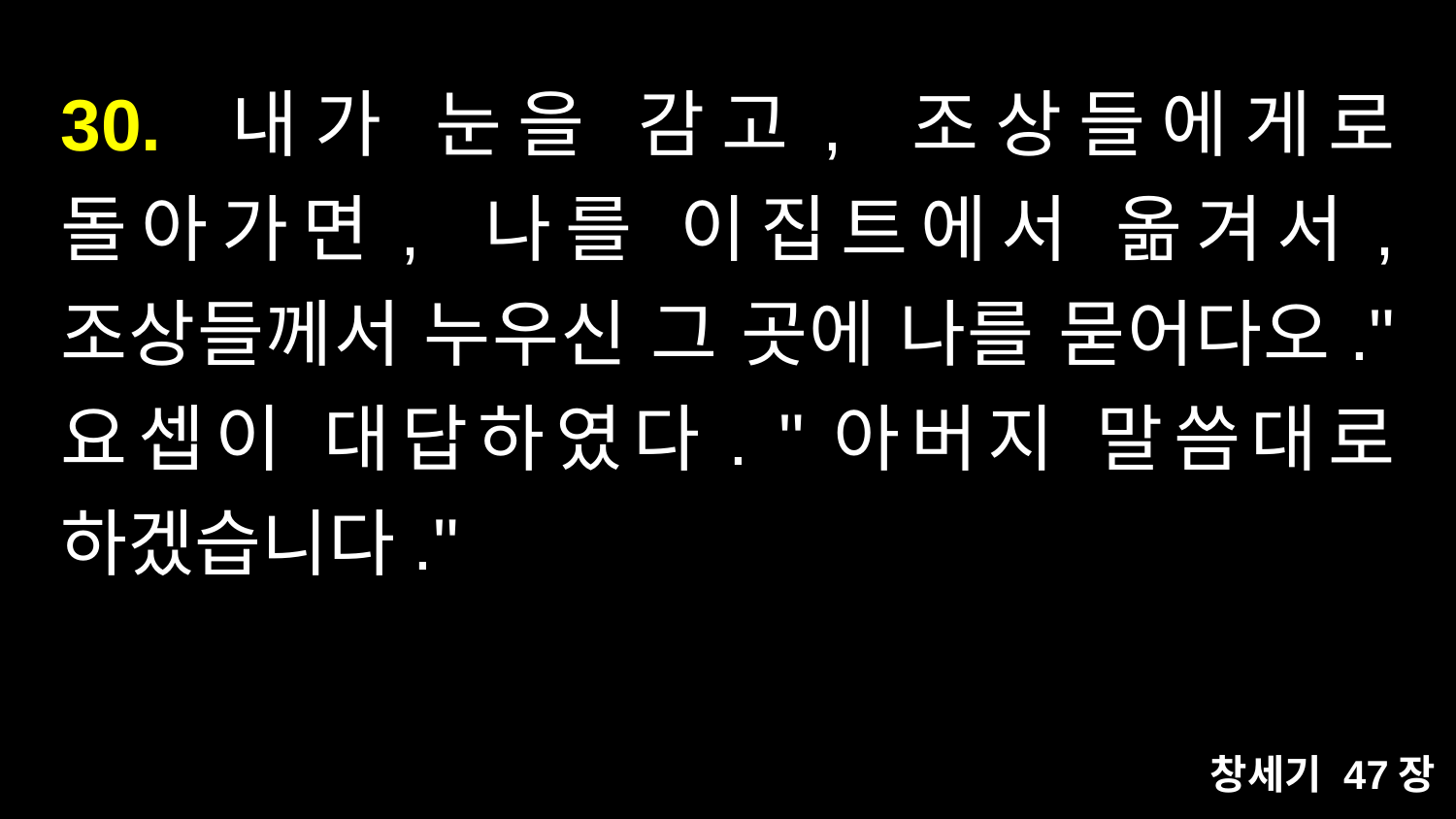

# 30. 내가 눈을 감고, 조상들에게로 돌아가면, 나를 이집트에서 옮겨서, 조상들께서 누우신 그 곳에 나를 묻어다오." 요셉이 대답하였다. "아버지 말씀대로 하겠습니다."
창세기 47장